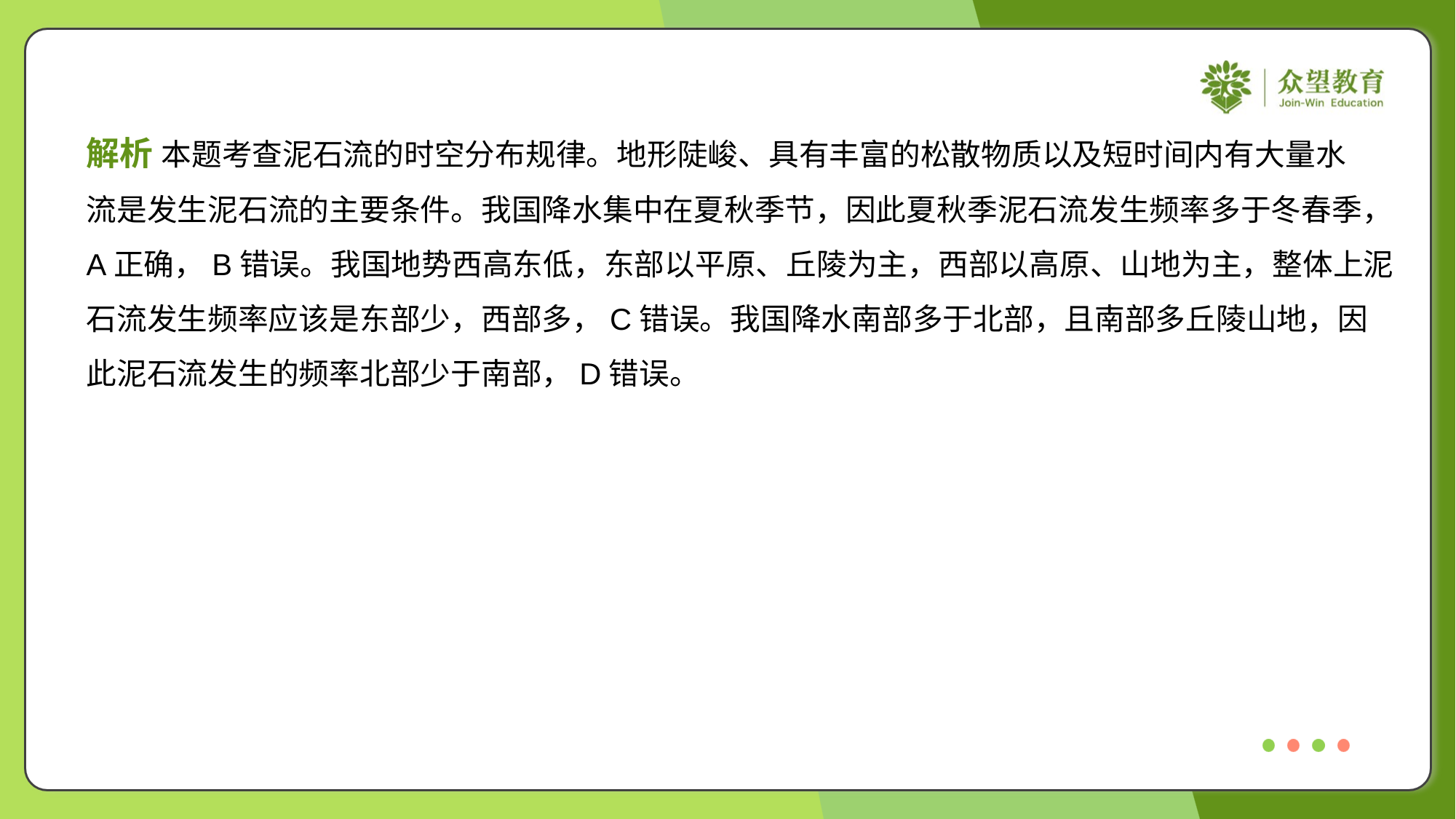

解析 本题考查泥石流的时空分布规律。地形陡峻、具有丰富的松散物质以及短时间内有大量水
流是发生泥石流的主要条件。我国降水集中在夏秋季节，因此夏秋季泥石流发生频率多于冬春季，
A正确，B错误。我国地势西高东低，东部以平原、丘陵为主，西部以高原、山地为主，整体上泥
石流发生频率应该是东部少，西部多，C错误。我国降水南部多于北部，且南部多丘陵山地，因
此泥石流发生的频率北部少于南部，D错误。